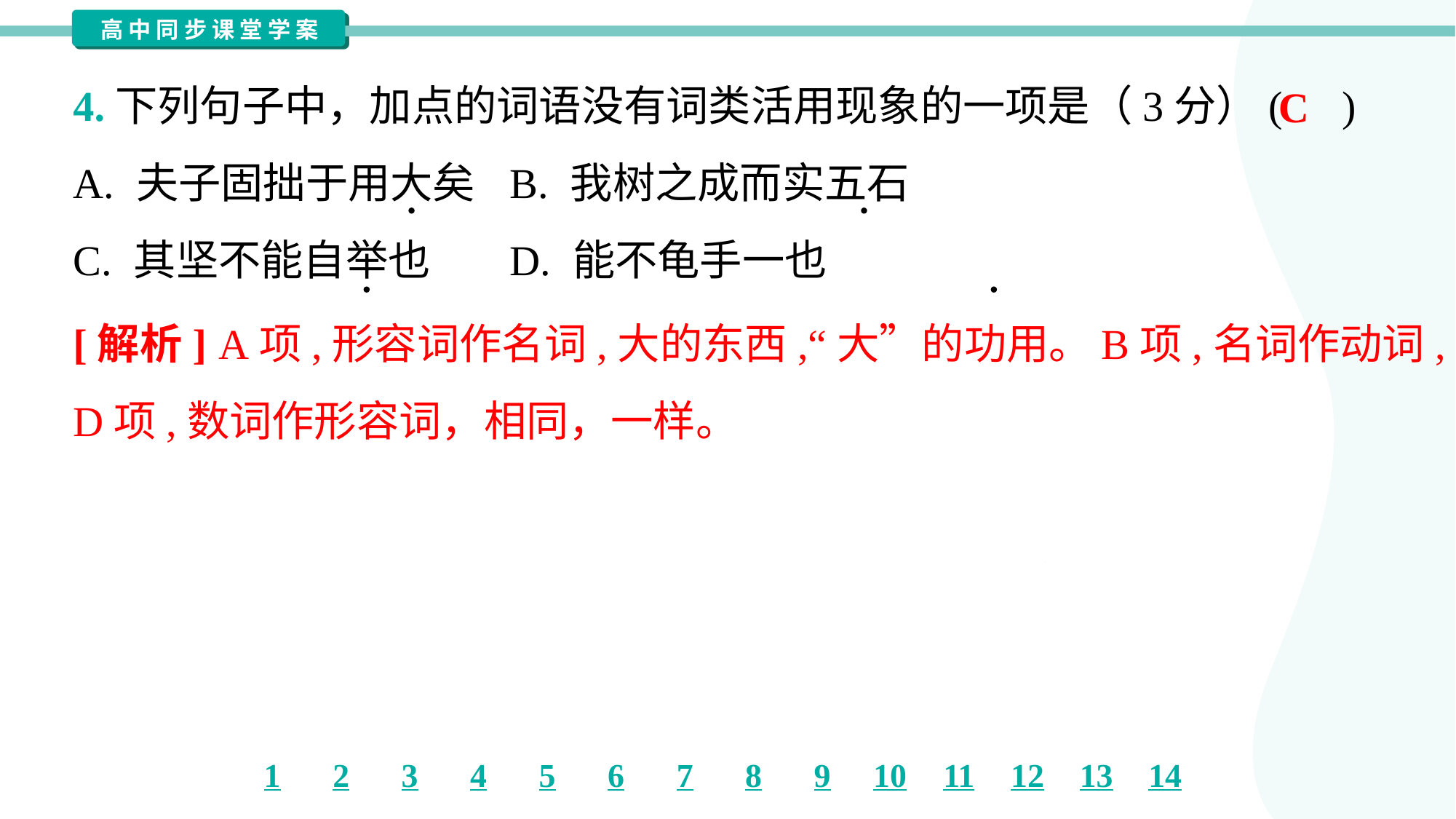

4.下列句子中，加点的词语没有词类活用现象的一项是（3分）(     )
C
A. 夫子固拙于用大矣	B. 我树之成而实五石
C. 其坚不能自举也	D. 能不龟手一也

[解析] A项,形容词作名词,大的东西,“大”的功用。B项,名词作动词,种植。
D项,数词作形容词，相同，一样。